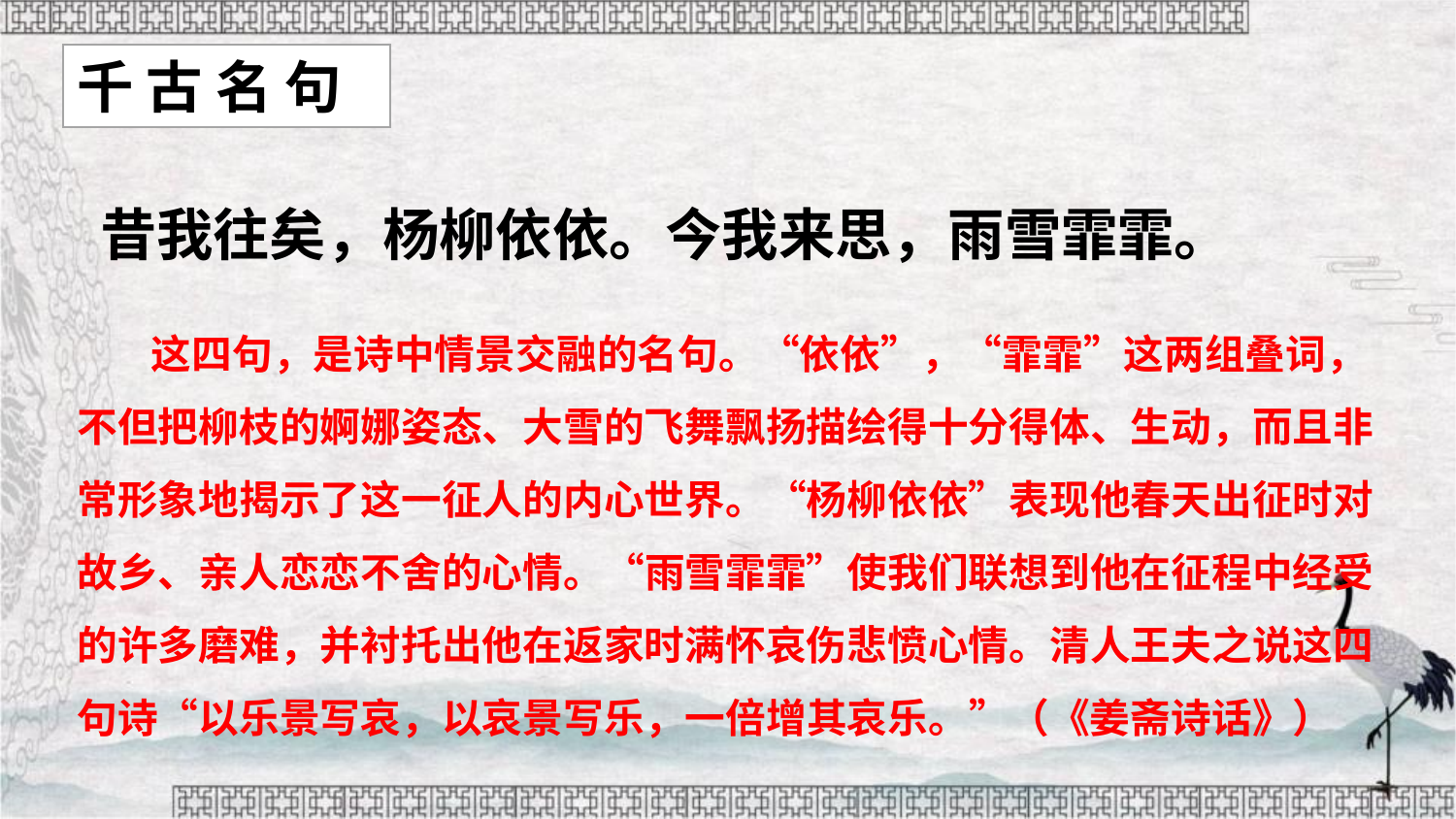

千 古 名 句
昔我往矣，杨柳依依。今我来思，雨雪霏霏。
       这四句，是诗中情景交融的名句。“依依”，“霏霏”这两组叠词，不但把柳枝的婀娜姿态、大雪的飞舞飘扬描绘得十分得体、生动，而且非常形象地揭示了这一征人的内心世界。“杨柳依依”表现他春天出征时对故乡、亲人恋恋不舍的心情。“雨雪霏霏”使我们联想到他在征程中经受的许多磨难，并衬托出他在返家时满怀哀伤悲愤心情。清人王夫之说这四句诗“以乐景写哀，以哀景写乐，一倍增其哀乐。”（《姜斋诗话》）